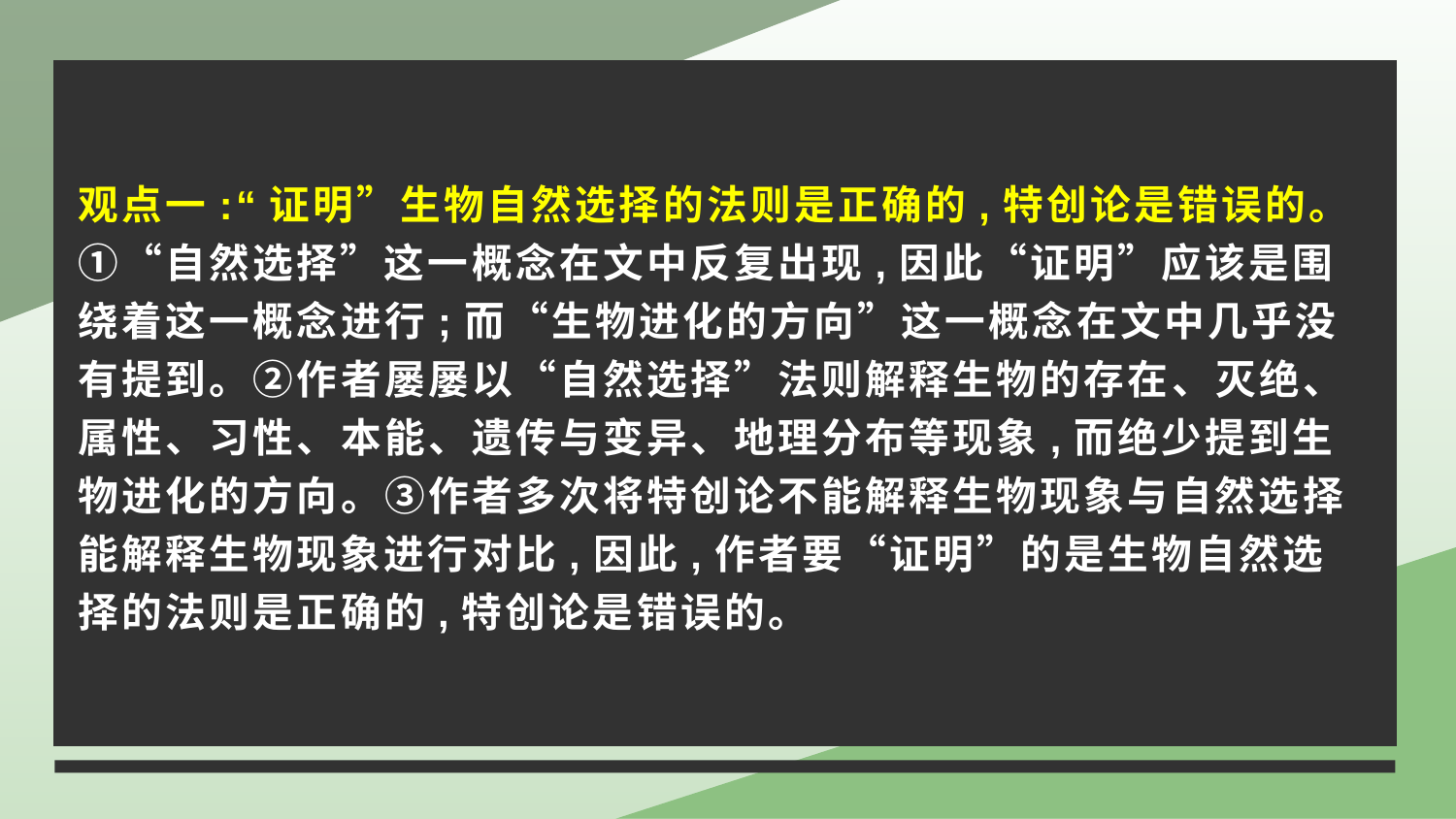

观点一:“证明”生物自然选择的法则是正确的,特创论是错误的。①“自然选择”这一概念在文中反复出现,因此“证明”应该是围绕着这一概念进行;而“生物进化的方向”这一概念在文中几乎没有提到。②作者屡屡以“自然选择”法则解释生物的存在、灭绝、属性、习性、本能、遗传与变异、地理分布等现象,而绝少提到生物进化的方向。③作者多次将特创论不能解释生物现象与自然选择能解释生物现象进行对比,因此,作者要“证明”的是生物自然选择的法则是正确的,特创论是错误的。